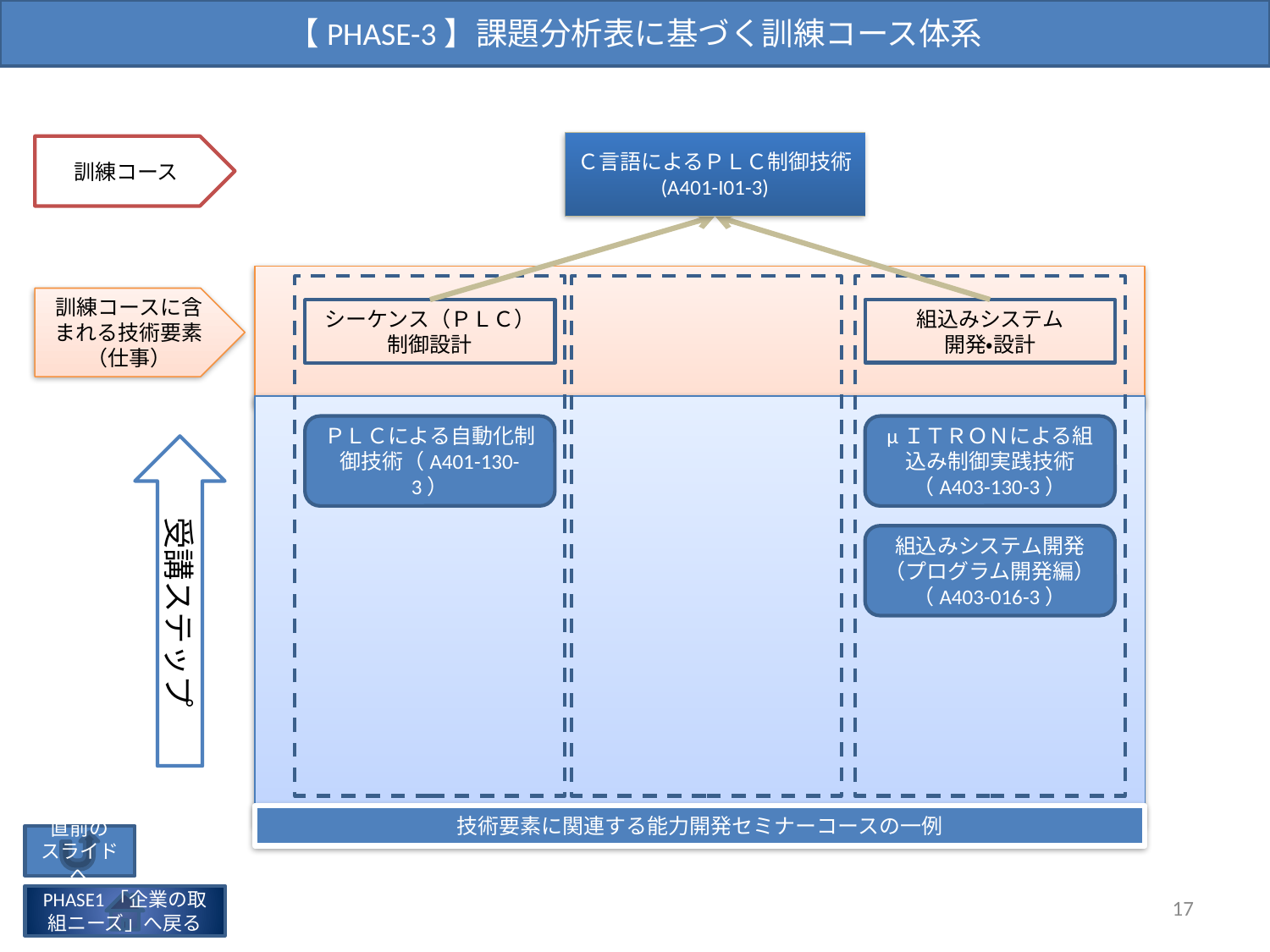

【PHASE-3】課題分析表に基づく訓練コース体系
Ｃ言語によるＰＬＣ制御技術(A401-I01-3)
訓練コース

訓練コースに含まれる技術要素
（仕事）
組込みシステム
開発・設計
シーケンス（ＰＬＣ）制御設計

ＰＬＣによる自動化制御技術（A401-130-3）
μＩＴＲＯＮによる組込み制御実践技術
（A403-130-3）
受講ステップ
組込みシステム開発（プログラム開発編）
（A403-016-3）
技術要素に関連する能力開発セミナーコースの一例
直前の
スライドへ
17
PHASE1「企業の取組ニーズ」へ戻る